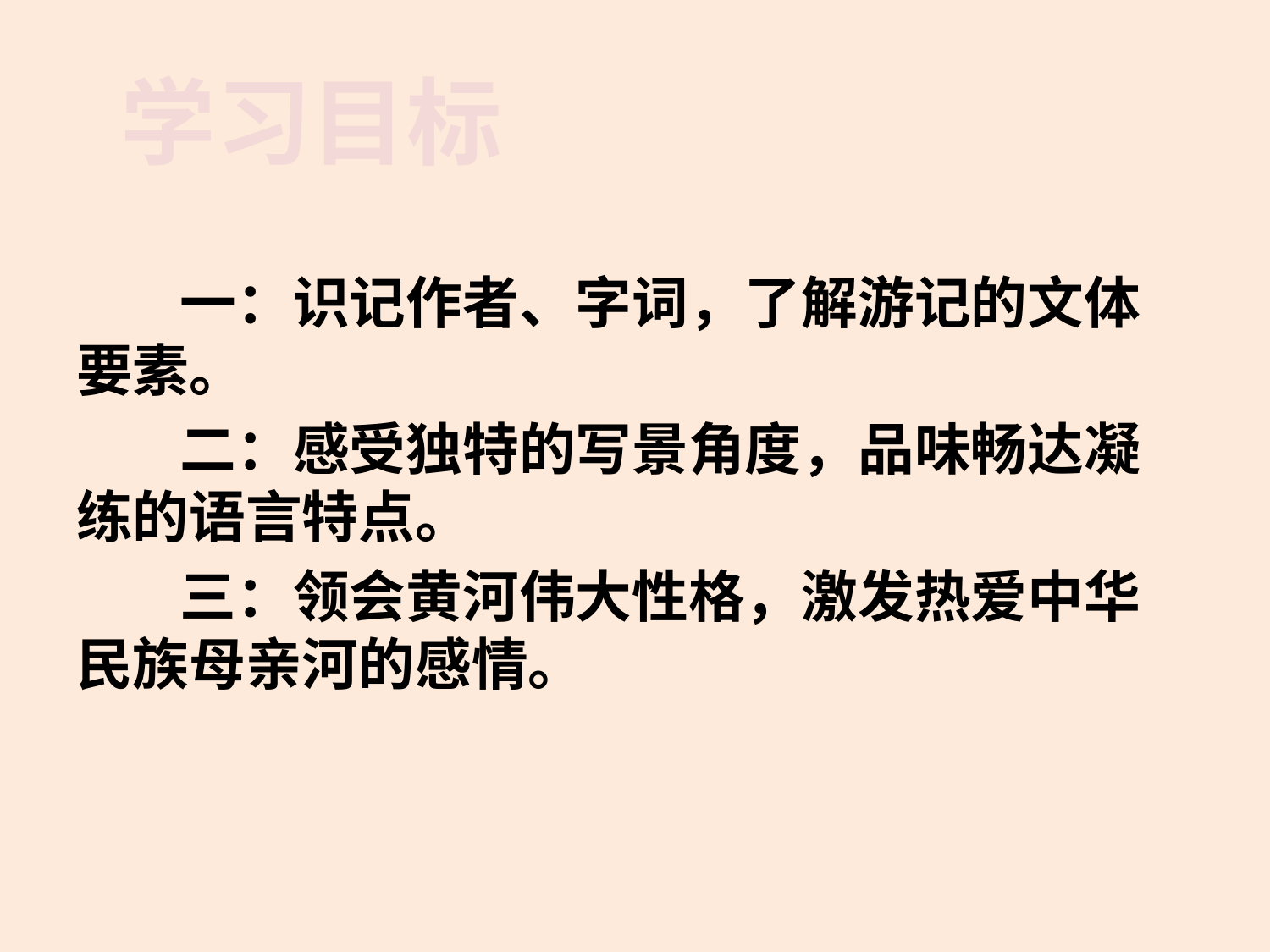

学习目标

       一：识记作者、字词，了解游记的文体要素。
       二：感受独特的写景角度，品味畅达凝练的语言特点。
       三：领会黄河伟大性格，激发热爱中华民族母亲河的感情。